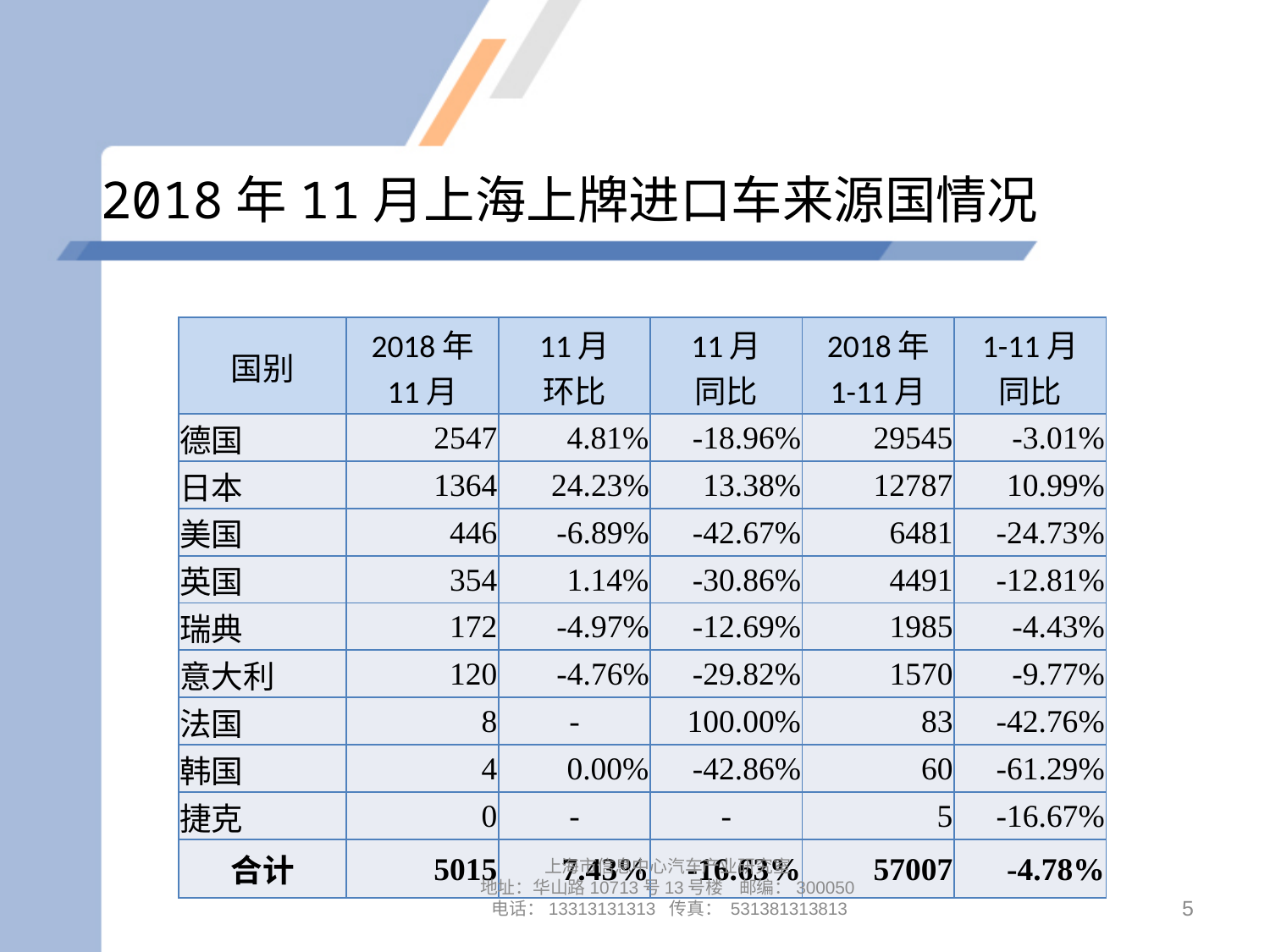

# 2018年11月上海上牌进口车来源国情况
| 国别 | 2018年 11月 | 11月 环比 | 11月 同比 | 2018年 1-11月 | 1-11月 同比 |
| --- | --- | --- | --- | --- | --- |
| 德国 | 2547 | 4.81% | -18.96% | 29545 | -3.01% |
| 日本 | 1364 | 24.23% | 13.38% | 12787 | 10.99% |
| 美国 | 446 | -6.89% | -42.67% | 6481 | -24.73% |
| 英国 | 354 | 1.14% | -30.86% | 4491 | -12.81% |
| 瑞典 | 172 | -4.97% | -12.69% | 1985 | -4.43% |
| 意大利 | 120 | -4.76% | -29.82% | 1570 | -9.77% |
| 法国 | 8 | - | 100.00% | 83 | -42.76% |
| 韩国 | 4 | 0.00% | -42.86% | 60 | -61.29% |
| 捷克 | 0 | - | - | 5 | -16.67% |
| 合计 | 5015 | 7.43% | -16.63% | 57007 | -4.78% |
上海市信息中心汽车产业研究室
地址：华山路10713号13号楼    邮编：300050  电话：13313131313  传真： 531381313813

5